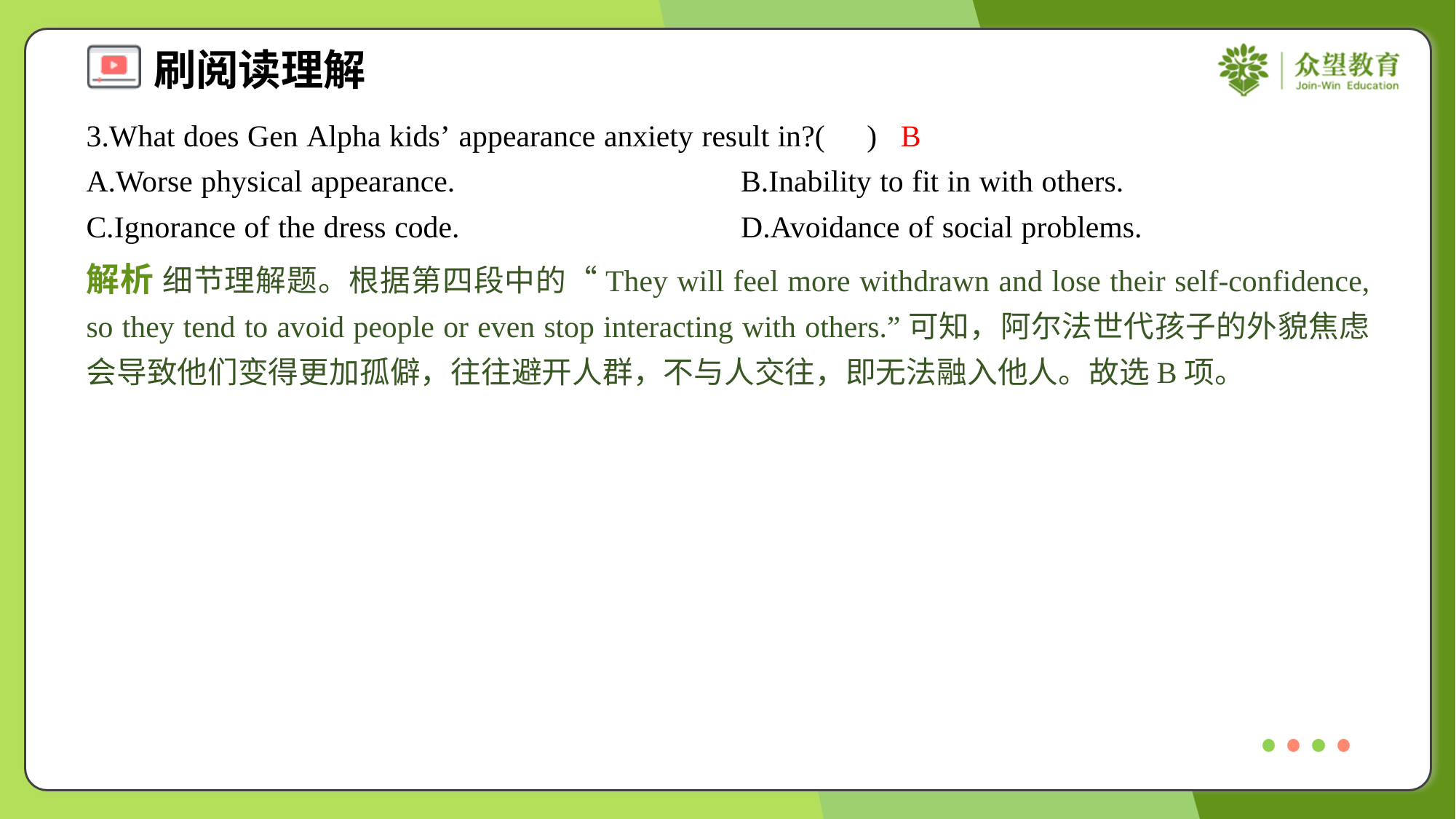

3.What does Gen Alpha kids’ appearance anxiety result in?(     )
B
A.Worse physical appearance.	B.Inability to fit in with others.
C.Ignorance of the dress code.	D.Avoidance of social problems.
解析 细节理解题。根据第四段中的“They will feel more withdrawn and lose their self-confidence, so they tend to avoid people or even stop interacting with others.”可知，阿尔法世代孩子的外貌焦虑会导致他们变得更加孤僻，往往避开人群，不与人交往，即无法融入他人。故选B项。